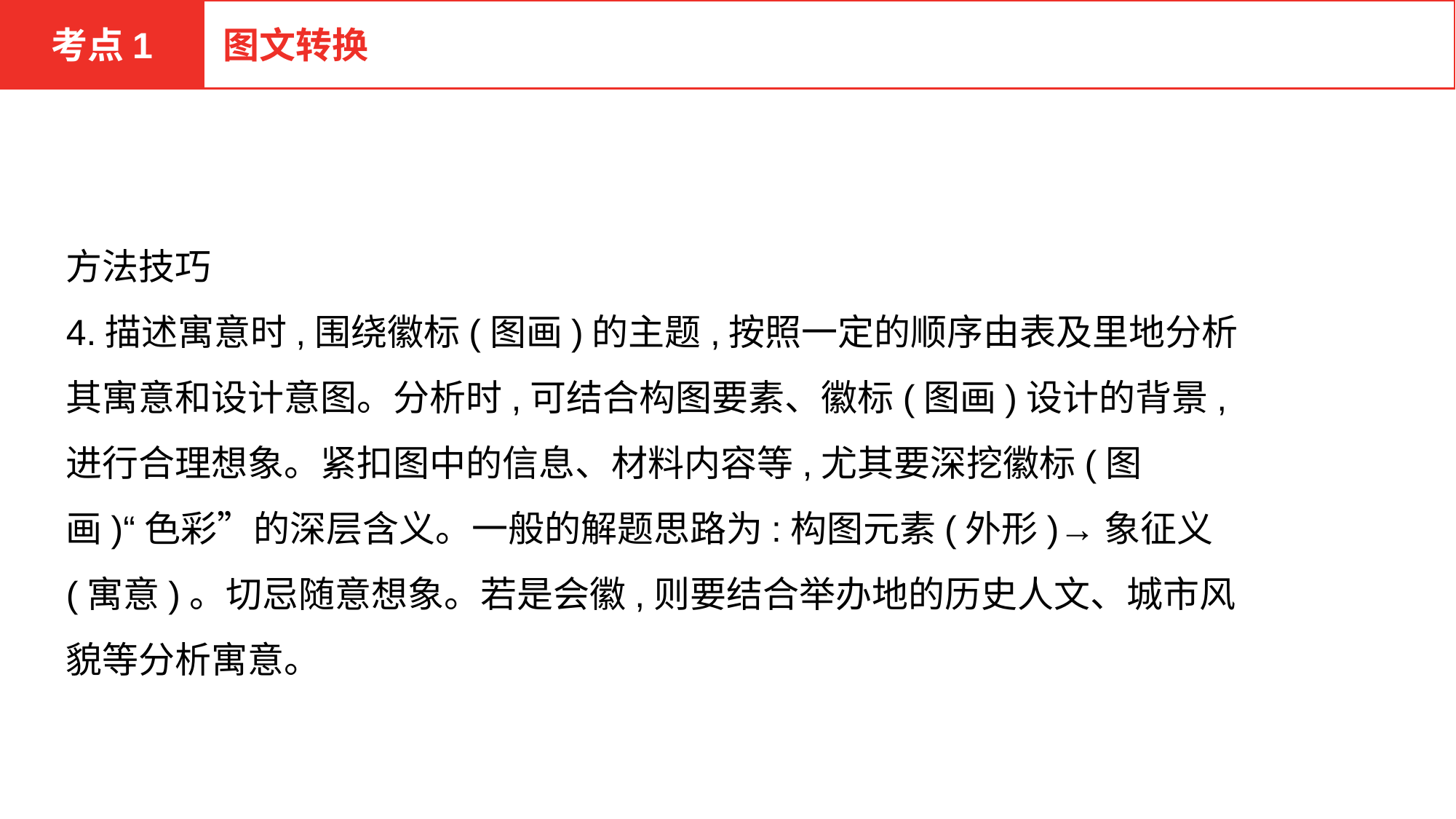

考点1
图文转换
方法技巧
4.描述寓意时,围绕徽标(图画)的主题,按照一定的顺序由表及里地分析其寓意和设计意图。分析时,可结合构图要素、徽标(图画)设计的背景,进行合理想象。紧扣图中的信息、材料内容等,尤其要深挖徽标(图画)“色彩”的深层含义。一般的解题思路为:构图元素(外形)→象征义(寓意)。切忌随意想象。若是会徽,则要结合举办地的历史人文、城市风貌等分析寓意。